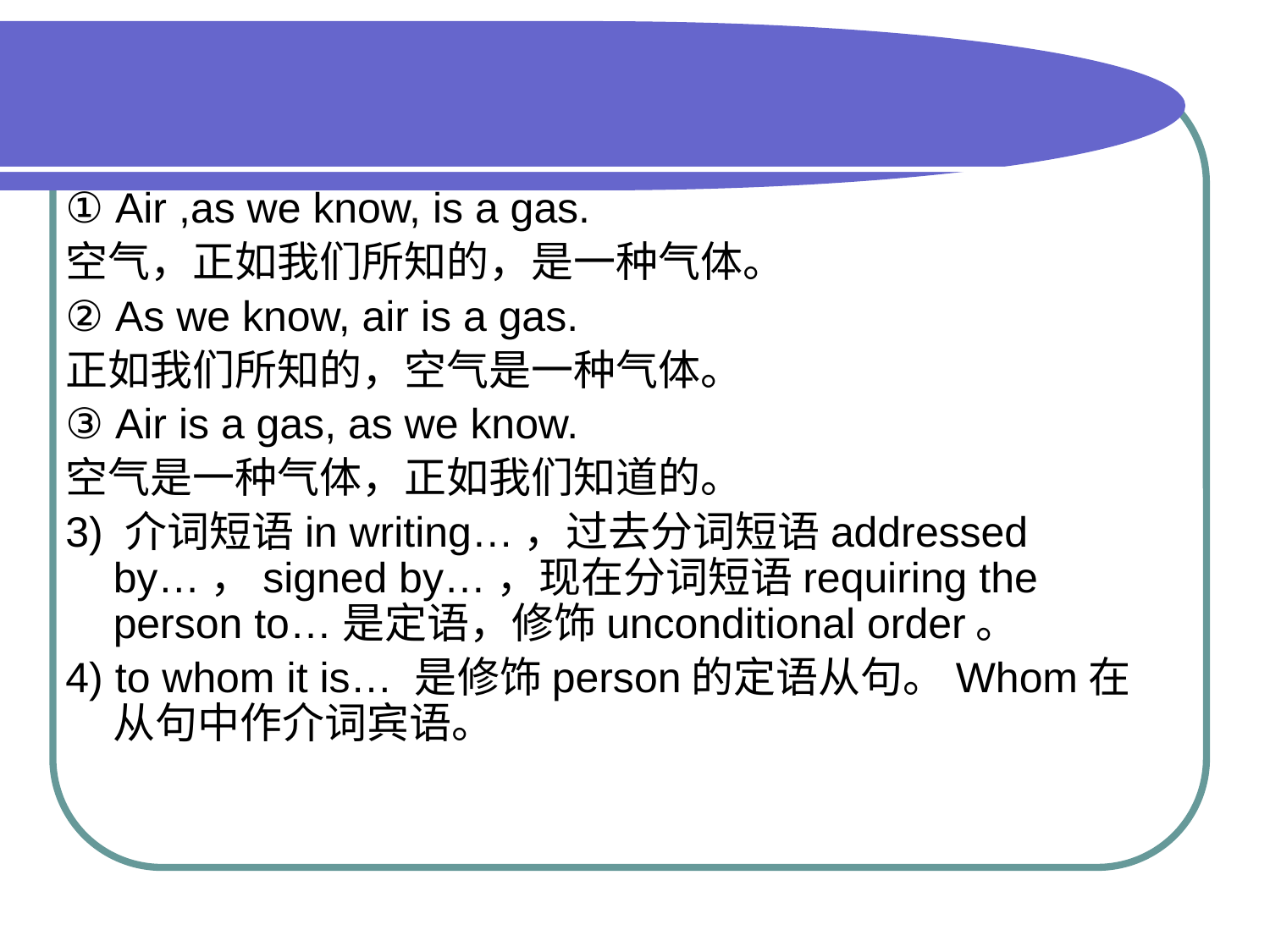

#
① Air ,as we know, is a gas.
空气，正如我们所知的，是一种气体。
② As we know, air is a gas.
正如我们所知的，空气是一种气体。
③ Air is a gas, as we know.
空气是一种气体，正如我们知道的。
3) 介词短语in writing…，过去分词短语addressed by…，signed by…，现在分词短语requiring the person to…是定语，修饰unconditional order。
4) to whom it is… 是修饰person的定语从句。Whom在从句中作介词宾语。